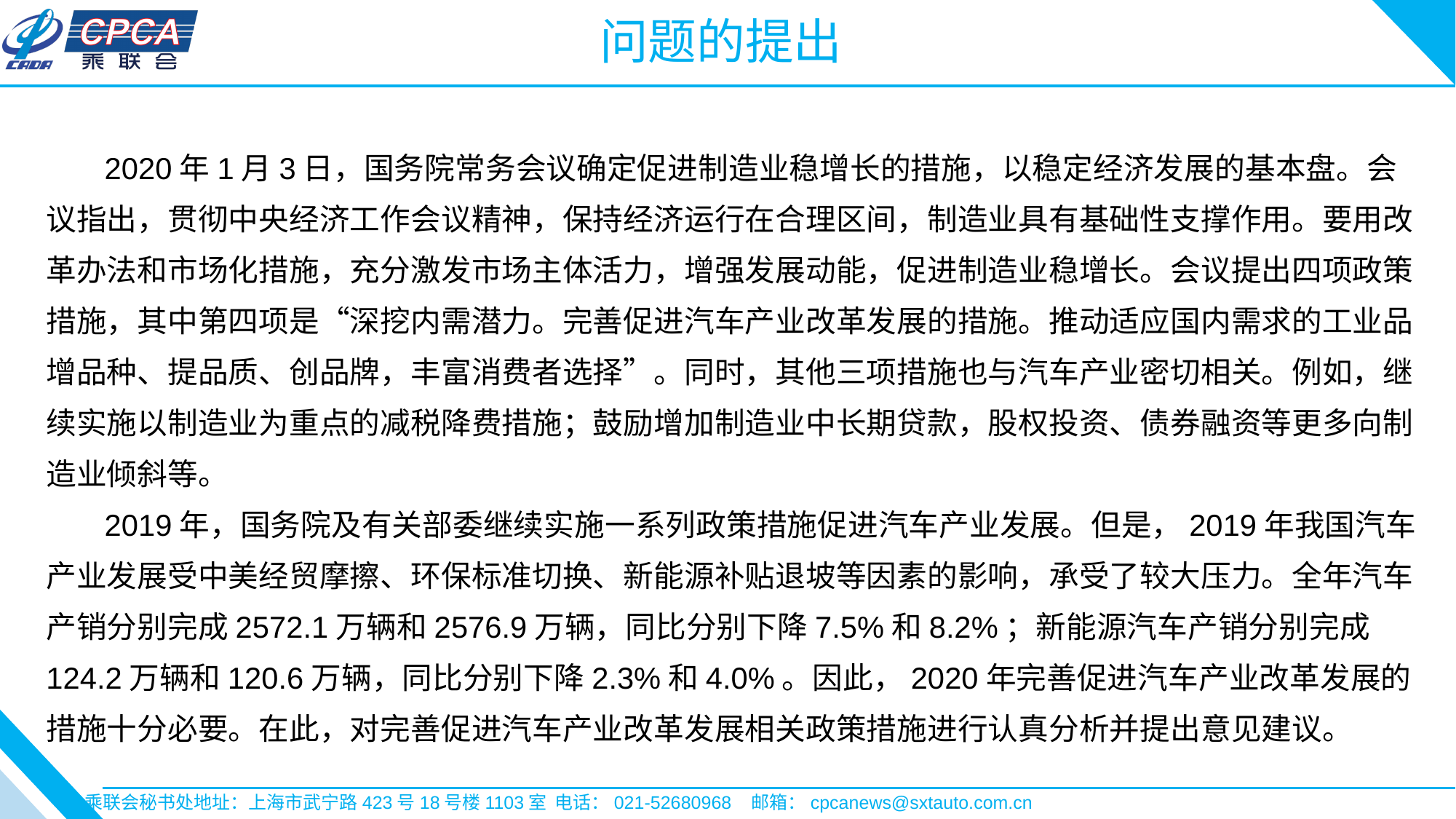

问题的提出
       2020年1月3日，国务院常务会议确定促进制造业稳增长的措施，以稳定经济发展的基本盘。会议指出，贯彻中央经济工作会议精神，保持经济运行在合理区间，制造业具有基础性支撑作用。要用改革办法和市场化措施，充分激发市场主体活力，增强发展动能，促进制造业稳增长。会议提出四项政策措施，其中第四项是“深挖内需潜力。完善促进汽车产业改革发展的措施。推动适应国内需求的工业品增品种、提品质、创品牌，丰富消费者选择”。同时，其他三项措施也与汽车产业密切相关。例如，继续实施以制造业为重点的减税降费措施；鼓励增加制造业中长期贷款，股权投资、债券融资等更多向制造业倾斜等。
       2019年，国务院及有关部委继续实施一系列政策措施促进汽车产业发展。但是，2019年我国汽车产业发展受中美经贸摩擦、环保标准切换、新能源补贴退坡等因素的影响，承受了较大压力。全年汽车产销分别完成2572.1万辆和2576.9万辆，同比分别下降7.5%和8.2%；新能源汽车产销分别完成124.2万辆和120.6万辆，同比分别下降2.3%和4.0%。因此，2020年完善促进汽车产业改革发展的措施十分必要。在此，对完善促进汽车产业改革发展相关政策措施进行认真分析并提出意见建议。